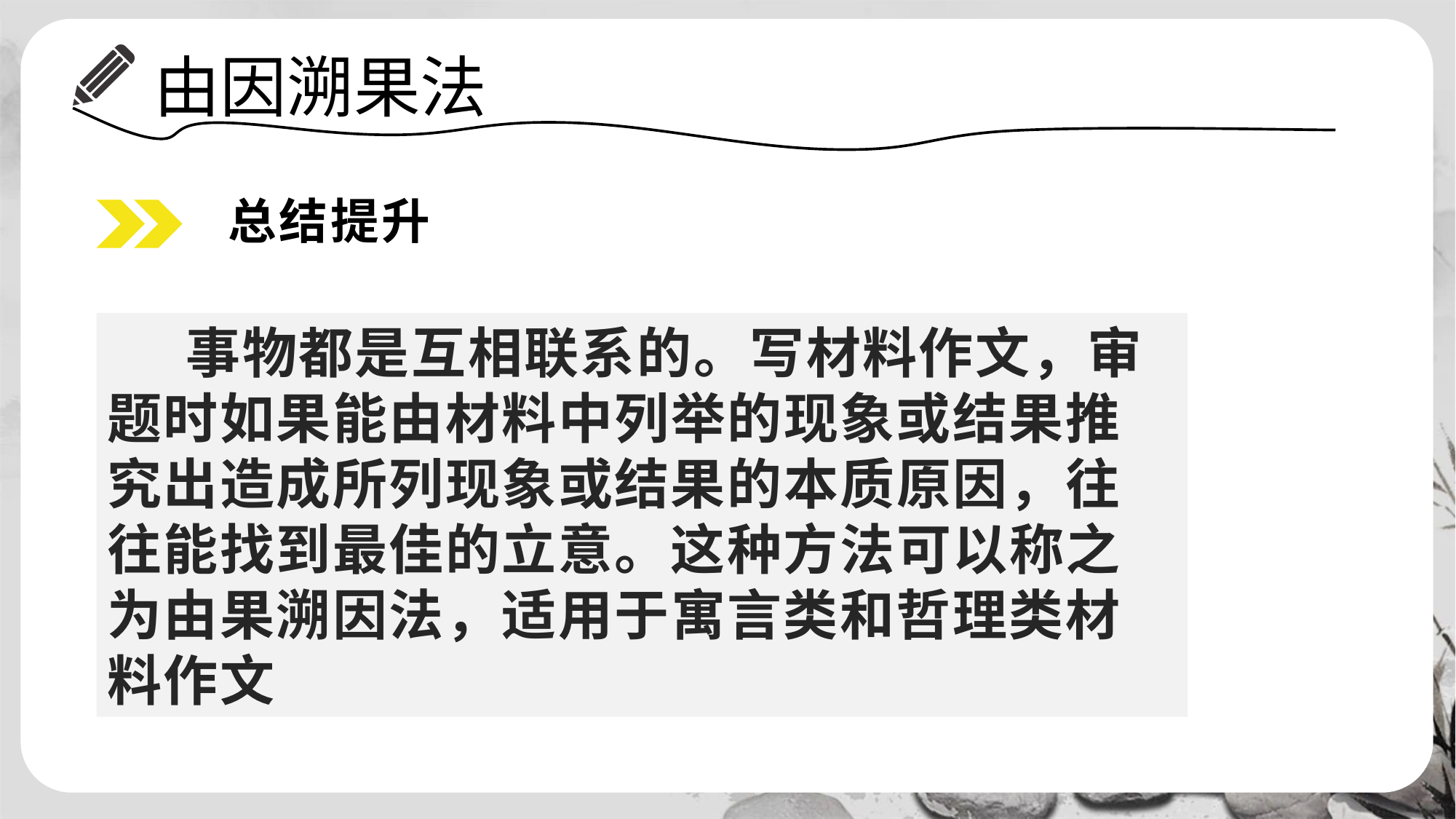

# 由因溯果法
 总结提升

      事物都是互相联系的。写材料作文，审题时如果能由材料中列举的现象或结果推究出造成所列现象或结果的本质原因，往往能找到最佳的立意。这种方法可以称之为由果溯因法，适用于寓言类和哲理类材料作文